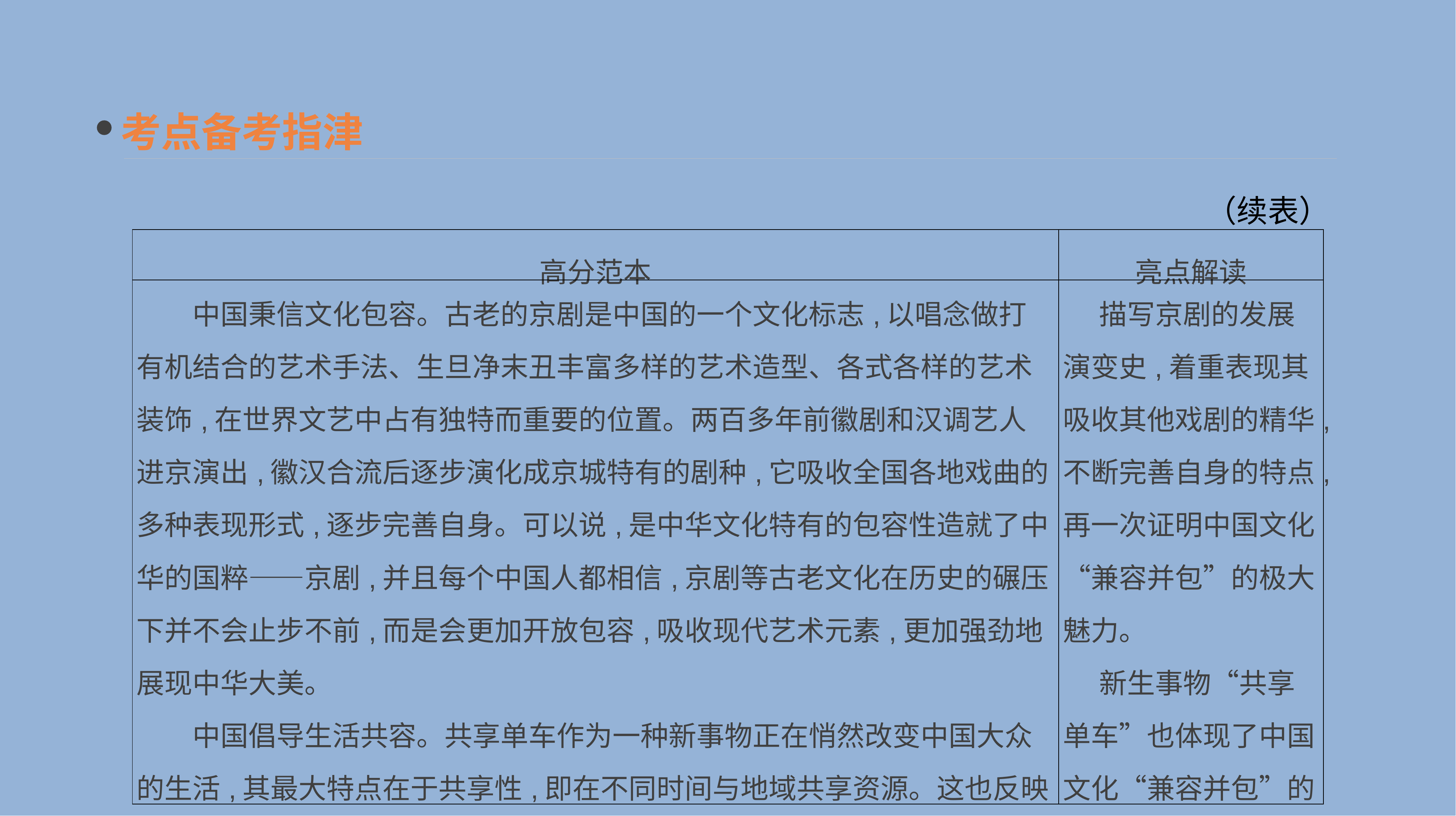

考点备考指津

（续表）
| 高分范本 | 亮点解读 |
| --- | --- |
| 中国秉信文化包容。古老的京剧是中国的一个文化标志,以唱念做打有机结合的艺术手法、生旦净末丑丰富多样的艺术造型、各式各样的艺术装饰,在世界文艺中占有独特而重要的位置。两百多年前徽剧和汉调艺人进京演出,徽汉合流后逐步演化成京城特有的剧种,它吸收全国各地戏曲的多种表现形式,逐步完善自身。可以说,是中华文化特有的包容性造就了中华的国粹——京剧,并且每个中国人都相信,京剧等古老文化在历史的碾压下并不会止步不前,而是会更加开放包容,吸收现代艺术元素,更加强劲地展现中华大美。 　　中国倡导生活共容。共享单车作为一种新事物正在悄然改变中国大众的生活,其最大特点在于共享性,即在不同时间与地域共享资源。这也反映出中国社会生活的一大特性: 共通相互,互相包容。这种共容性是一种极为有益的生活导向,中国的面貌正因“共享共容”的趋向变得更加祥和美好。 | 描写京剧的发展演变史,着重表现其吸收其他戏剧的精华,不断完善自身的特点,再一次证明中国文化“兼容并包”的极大魅力。 　新生事物“共享单车”也体现了中国文化“兼容并包”的特点。 |